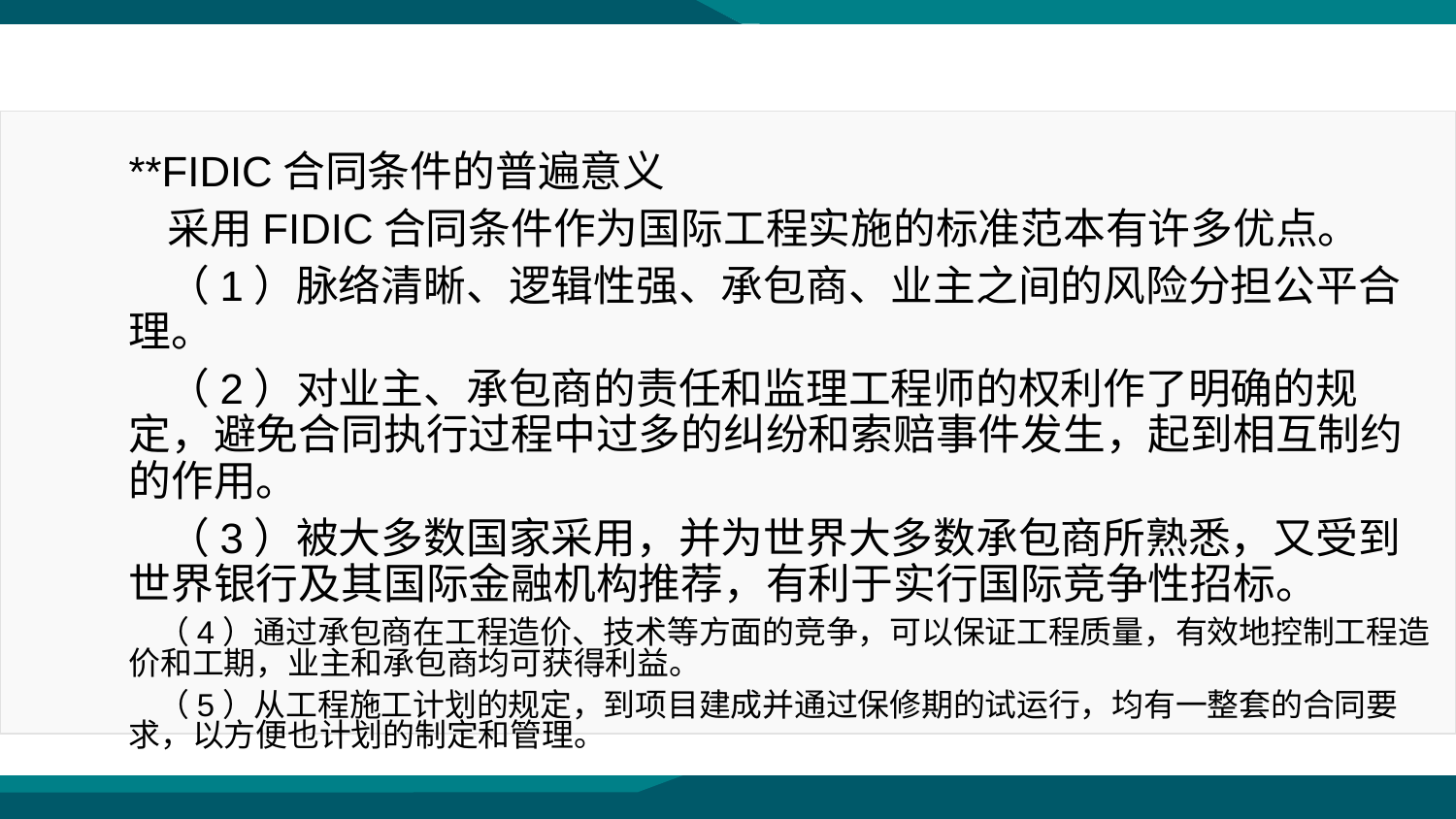

**FIDIC合同条件的普遍意义
   采用FIDIC合同条件作为国际工程实施的标准范本有许多优点。
   （1）脉络清晰、逻辑性强、承包商、业主之间的风险分担公平合理。
   （2）对业主、承包商的责任和监理工程师的权利作了明确的规定，避免合同执行过程中过多的纠纷和索赔事件发生，起到相互制约的作用。
   （3）被大多数国家采用，并为世界大多数承包商所熟悉，又受到世界银行及其国际金融机构推荐，有利于实行国际竞争性招标。
   （4）通过承包商在工程造价、技术等方面的竞争，可以保证工程质量，有效地控制工程造价和工期，业主和承包商均可获得利益。
   （5）从工程施工计划的规定，到项目建成并通过保修期的试运行，均有一整套的合同要求，以方便也计划的制定和管理。